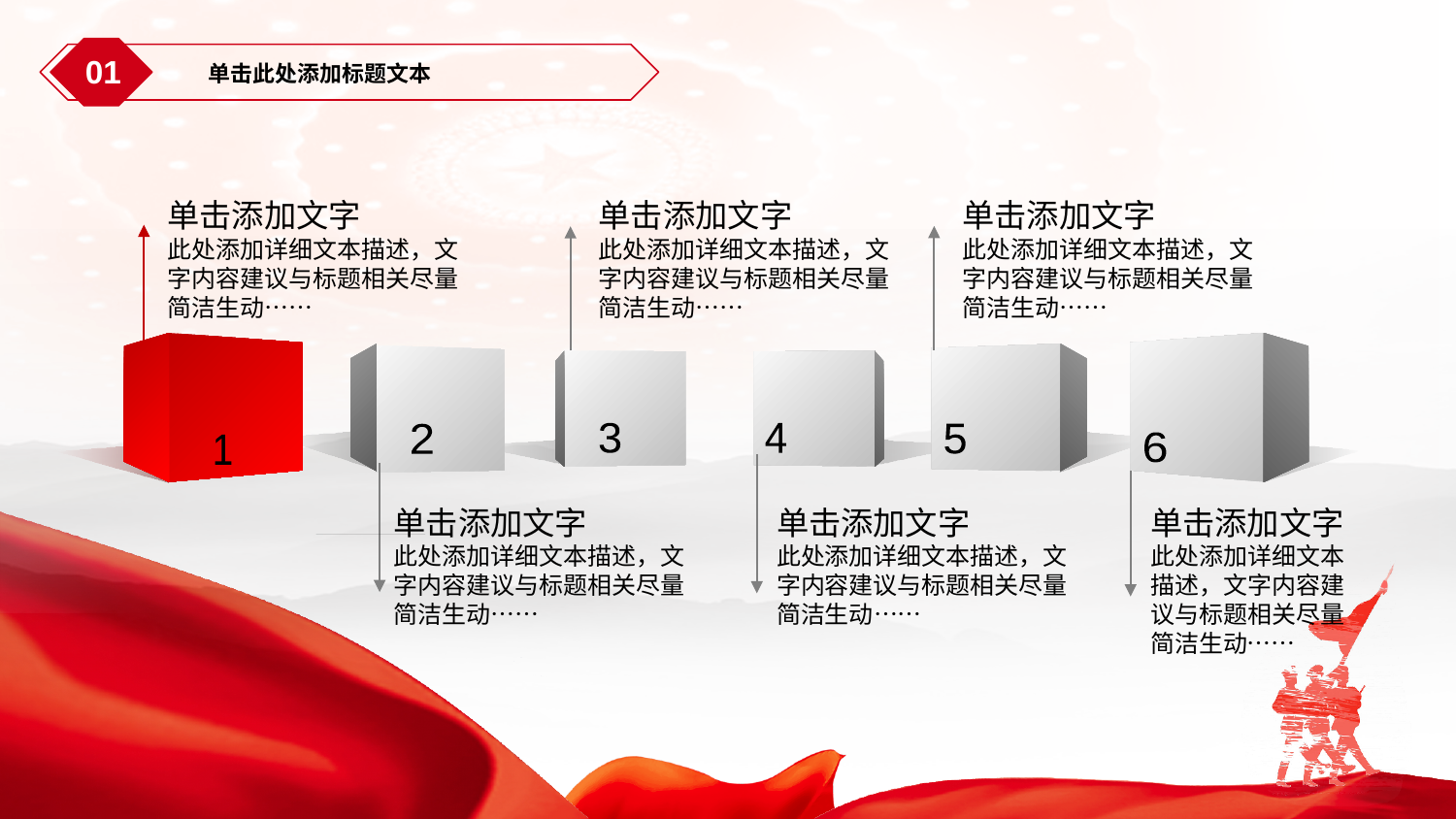

01
单击此处添加标题文本
单击添加文字
此处添加详细文本描述，文字内容建议与标题相关尽量简洁生动……
单击添加文字
此处添加详细文本描述，文字内容建议与标题相关尽量简洁生动……
单击添加文字
此处添加详细文本描述，文字内容建议与标题相关尽量简洁生动……

3
4
2
5
6
1

单击添加文字
此处添加详细文本描述，文字内容建议与标题相关尽量简洁生动……
单击添加文字
此处添加详细文本描述，文字内容建议与标题相关尽量简洁生动……
单击添加文字
此处添加详细文本描述，文字内容建议与标题相关尽量简洁生动……